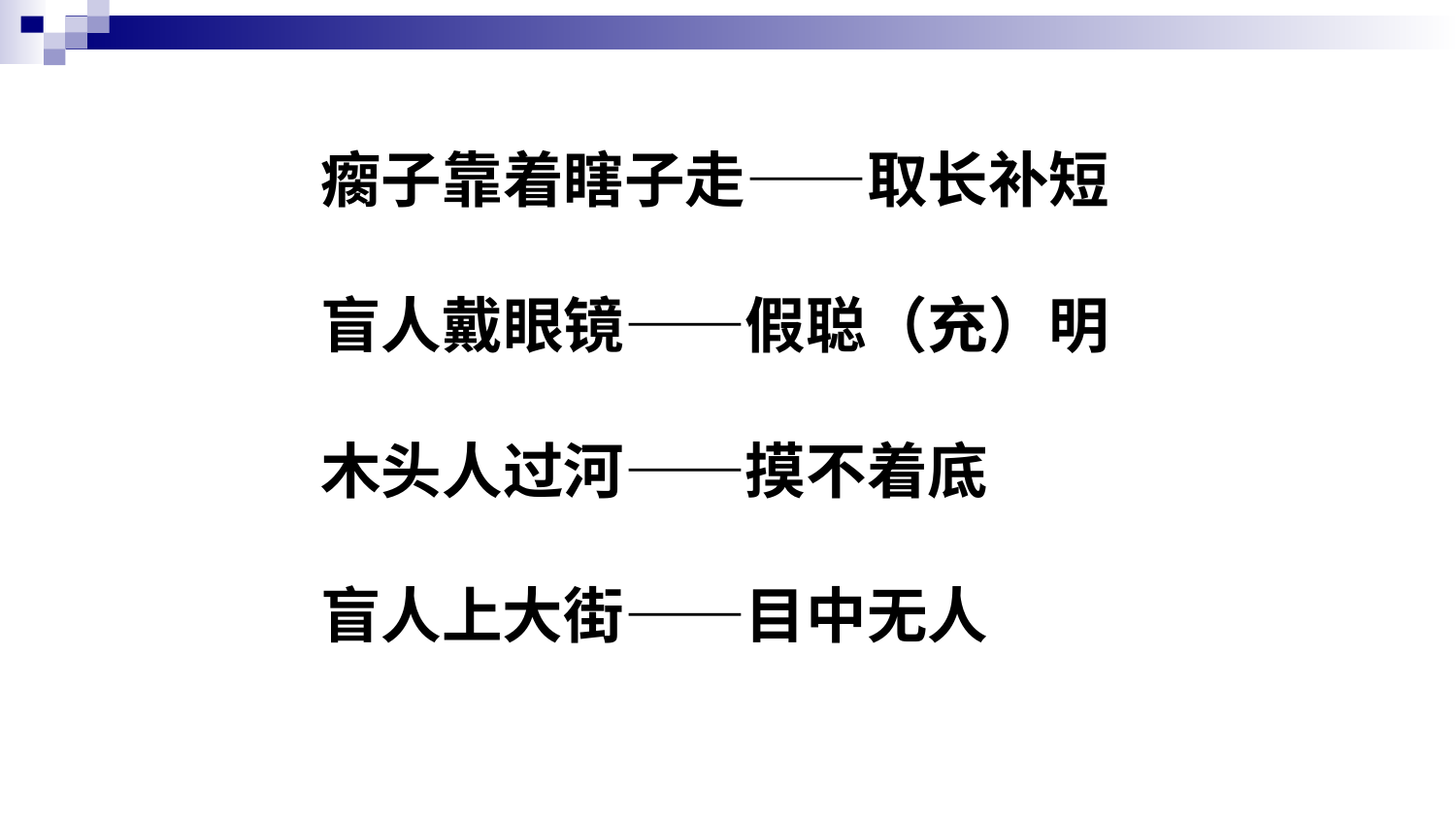

瘸子靠着瞎子走——取长补短

盲人戴眼镜——假聪（充）明
木头人过河——摸不着底
盲人上大街——目中无人